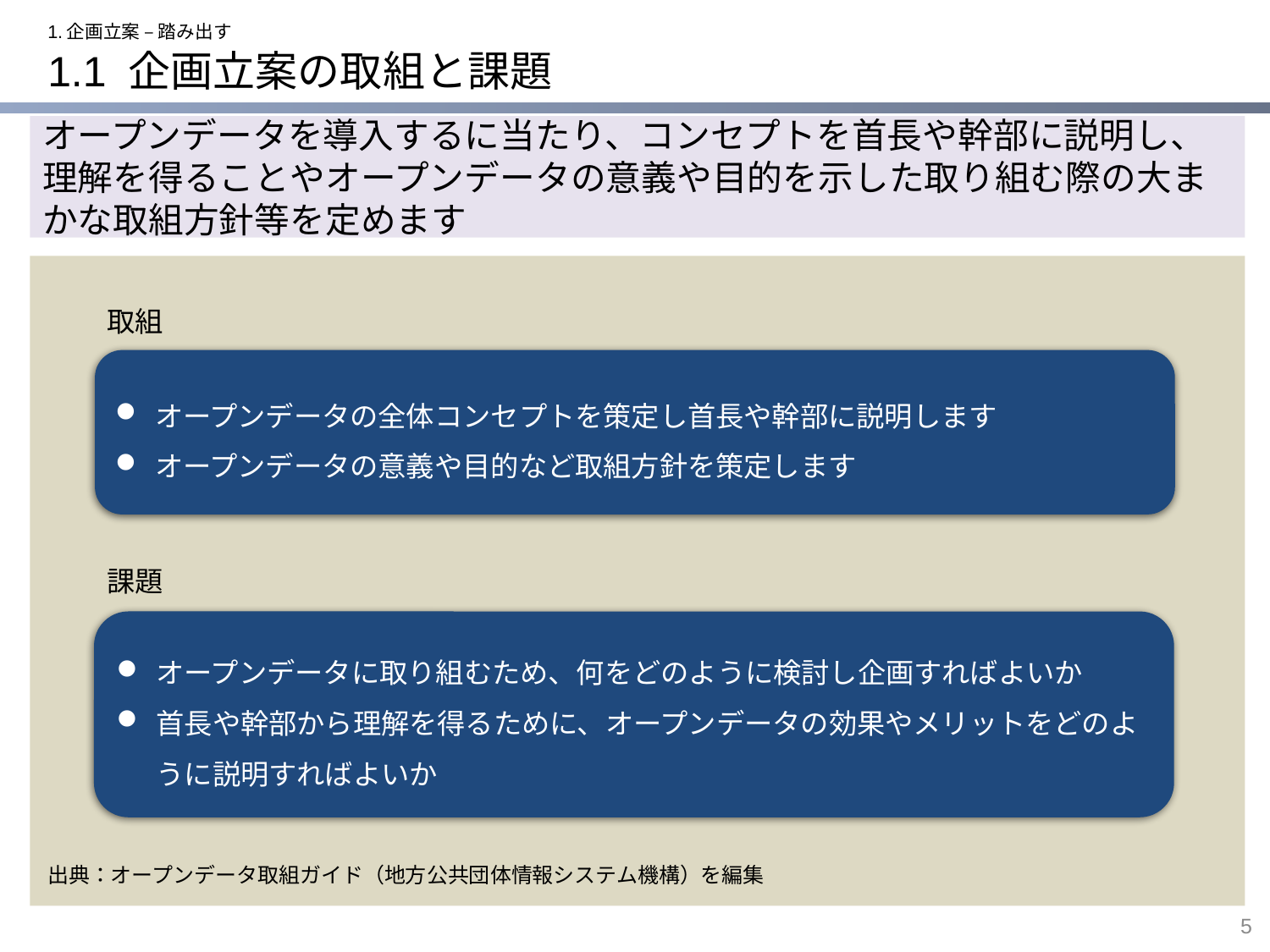

1.企画立案 – 踏み出す
# 1.1 企画立案の取組と課題
オープンデータを導入するに当たり、コンセプトを首長や幹部に説明し、理解を得ることやオープンデータの意義や目的を示した取り組む際の大まかな取組方針等を定めます

取組
オープンデータの全体コンセプトを策定し首長や幹部に説明します
オープンデータの意義や目的など取組方針を策定します
課題
オープンデータに取り組むため、何をどのように検討し企画すればよいか
首長や幹部から理解を得るために、オープンデータの効果やメリットをどのように説明すればよいか
出典：オープンデータ取組ガイド（地方公共団体情報システム機構）を編集
5